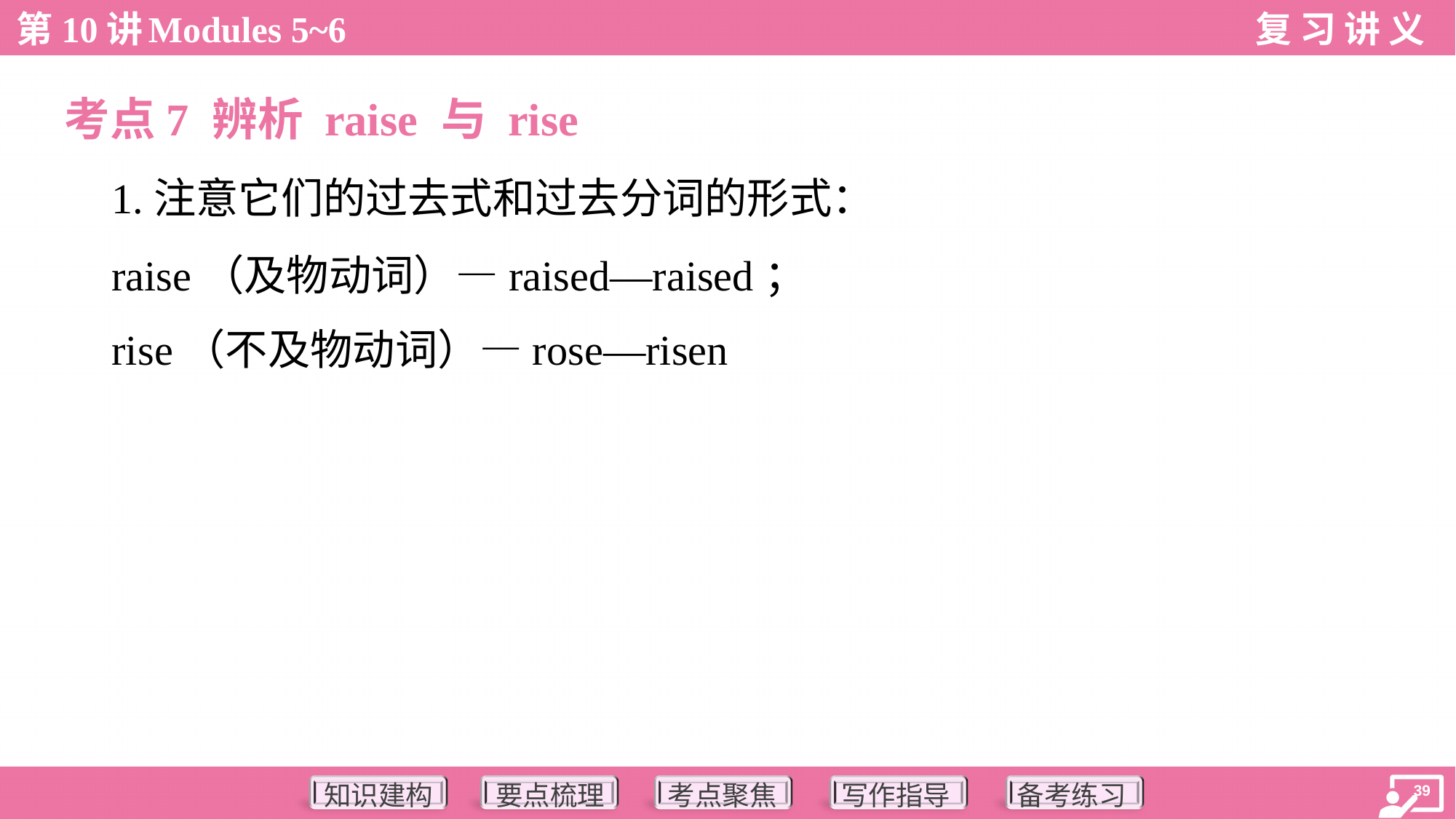

考点7 辨析 raise 与 rise
    1.注意它们的过去式和过去分词的形式：
    raise（及物动词）—raised—raised；
    rise（不及物动词）—rose—risen